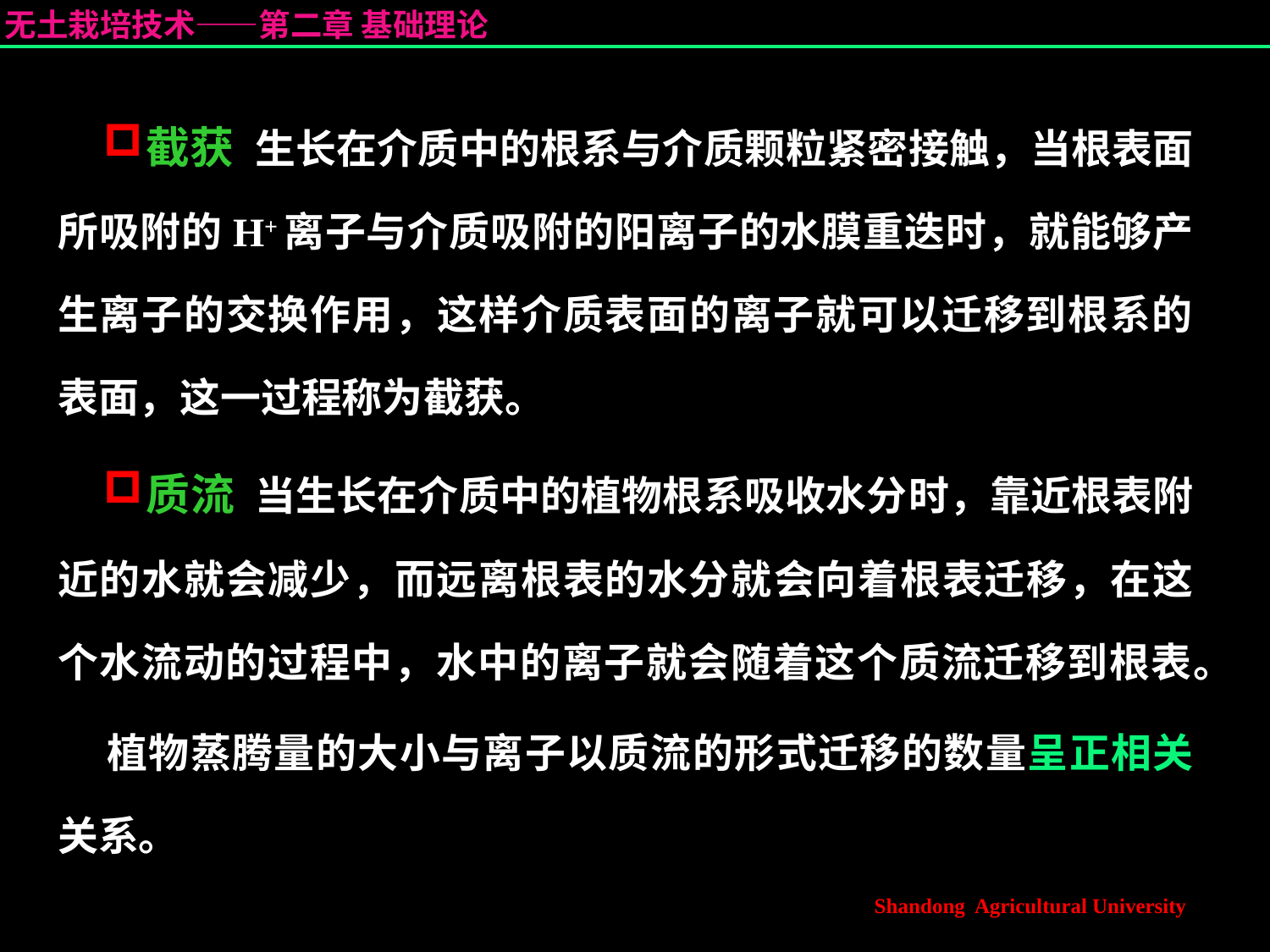

截获  生长在介质中的根系与介质颗粒紧密接触，当根表面所吸附的H+离子与介质吸附的阳离子的水膜重迭时，就能够产生离子的交换作用，这样介质表面的离子就可以迁移到根系的表面，这一过程称为截获。
质流  当生长在介质中的植物根系吸收水分时，靠近根表附近的水就会减少，而远离根表的水分就会向着根表迁移，在这个水流动的过程中，水中的离子就会随着这个质流迁移到根表。
植物蒸腾量的大小与离子以质流的形式迁移的数量呈正相关关系。